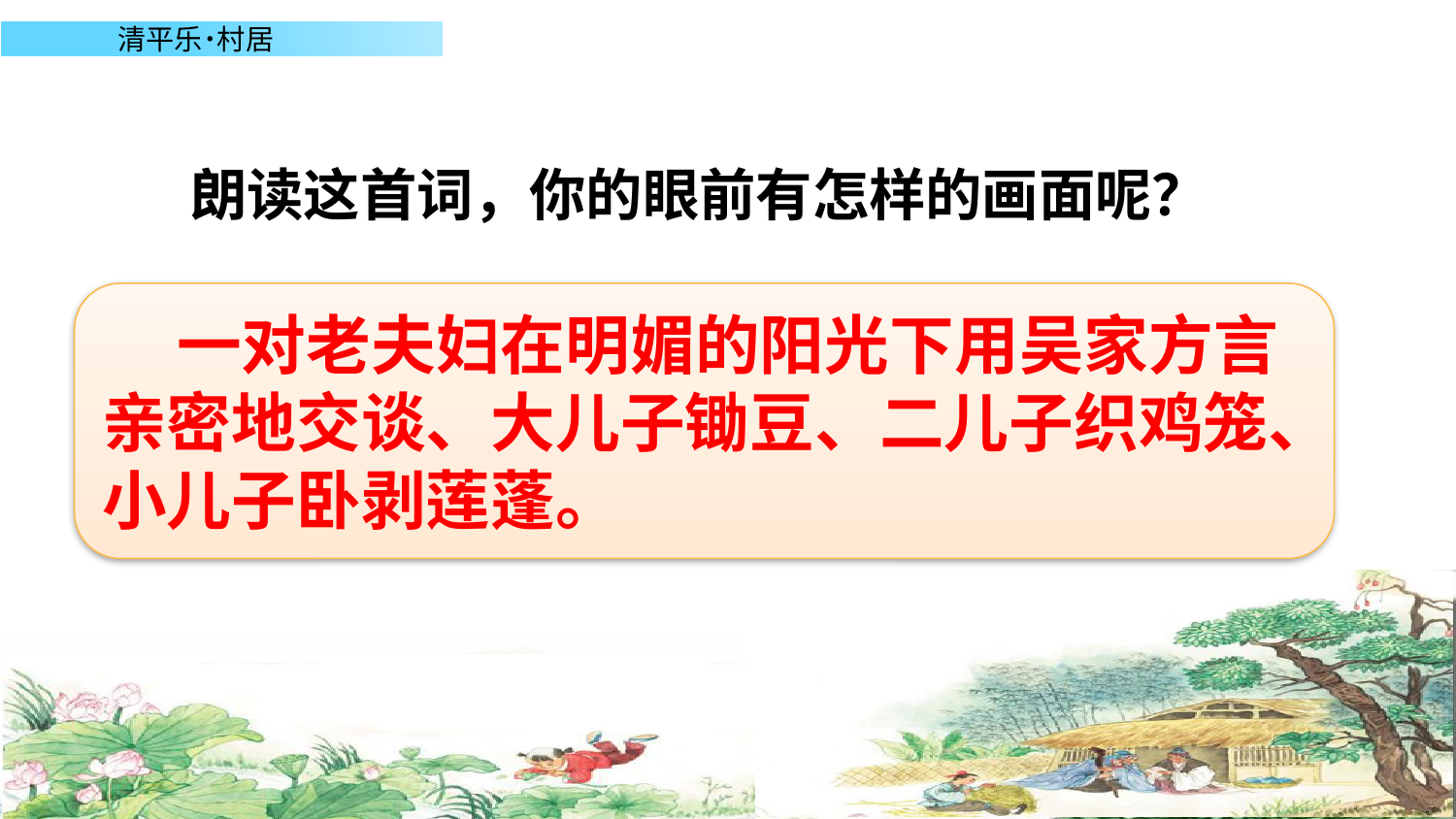

朗读这首词，你的眼前有怎样的画面呢？
    一对老夫妇在明媚的阳光下用吴家方言亲密地交谈、大儿子锄豆、二儿子织鸡笼、小儿子卧剥莲蓬。